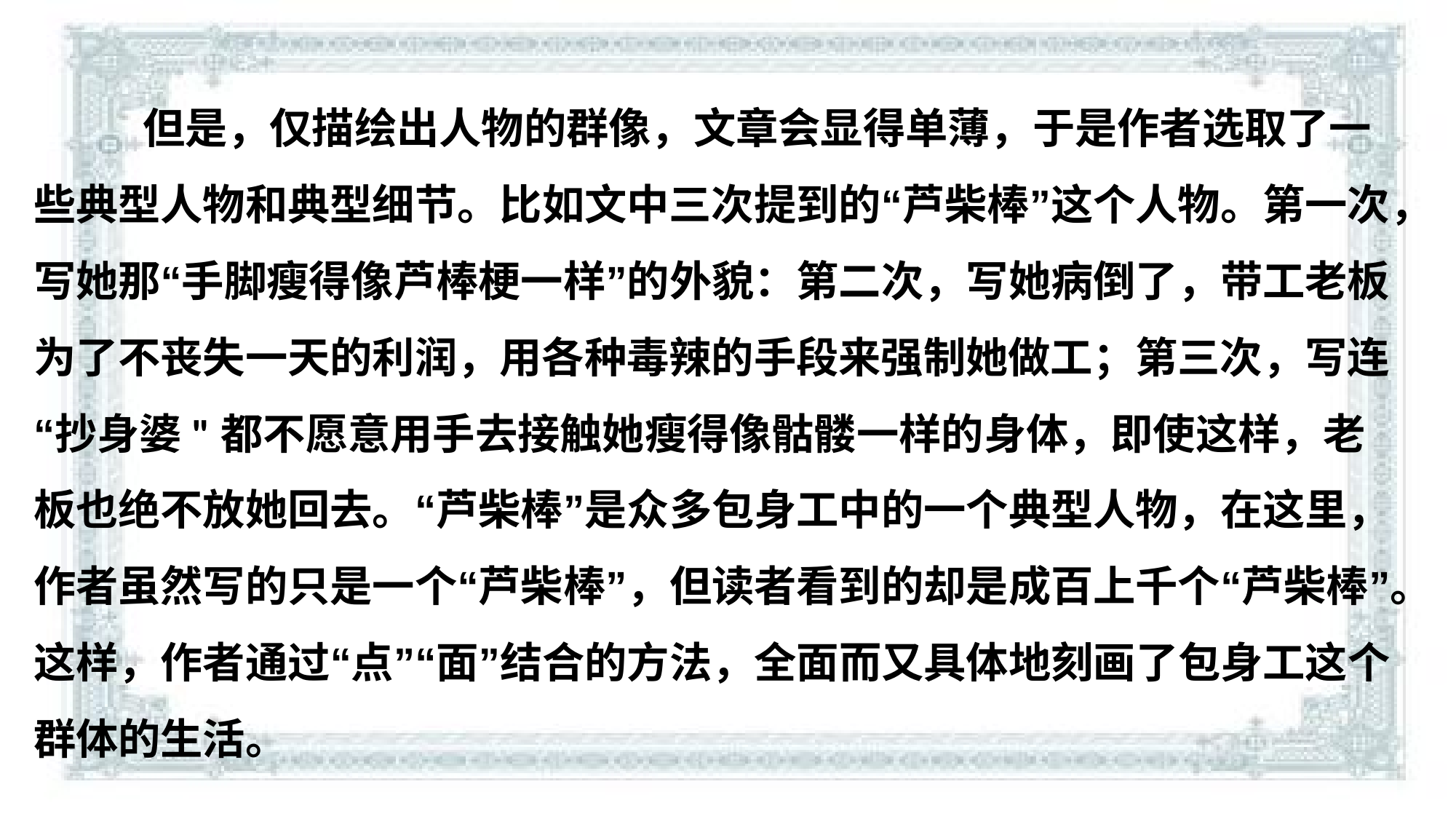

但是，仅描绘出人物的群像，文章会显得单薄，于是作者选取了一些典型人物和典型细节。比如文中三次提到的“芦柴棒”这个人物。第一次，写她那“手脚瘦得像芦棒梗一样”的外貌：第二次，写她病倒了，带工老板为了不丧失一天的利润，用各种毒辣的手段来强制她做工；第三次，写连“抄身婆"都不愿意用手去接触她瘦得像骷髅一样的身体，即使这样，老板也绝不放她回去。“芦柴棒”是众多包身工中的一个典型人物，在这里，作者虽然写的只是一个“芦柴棒”，但读者看到的却是成百上千个“芦柴棒”。这样，作者通过“点”“面”结合的方法，全面而又具体地刻画了包身工这个群体的生活。